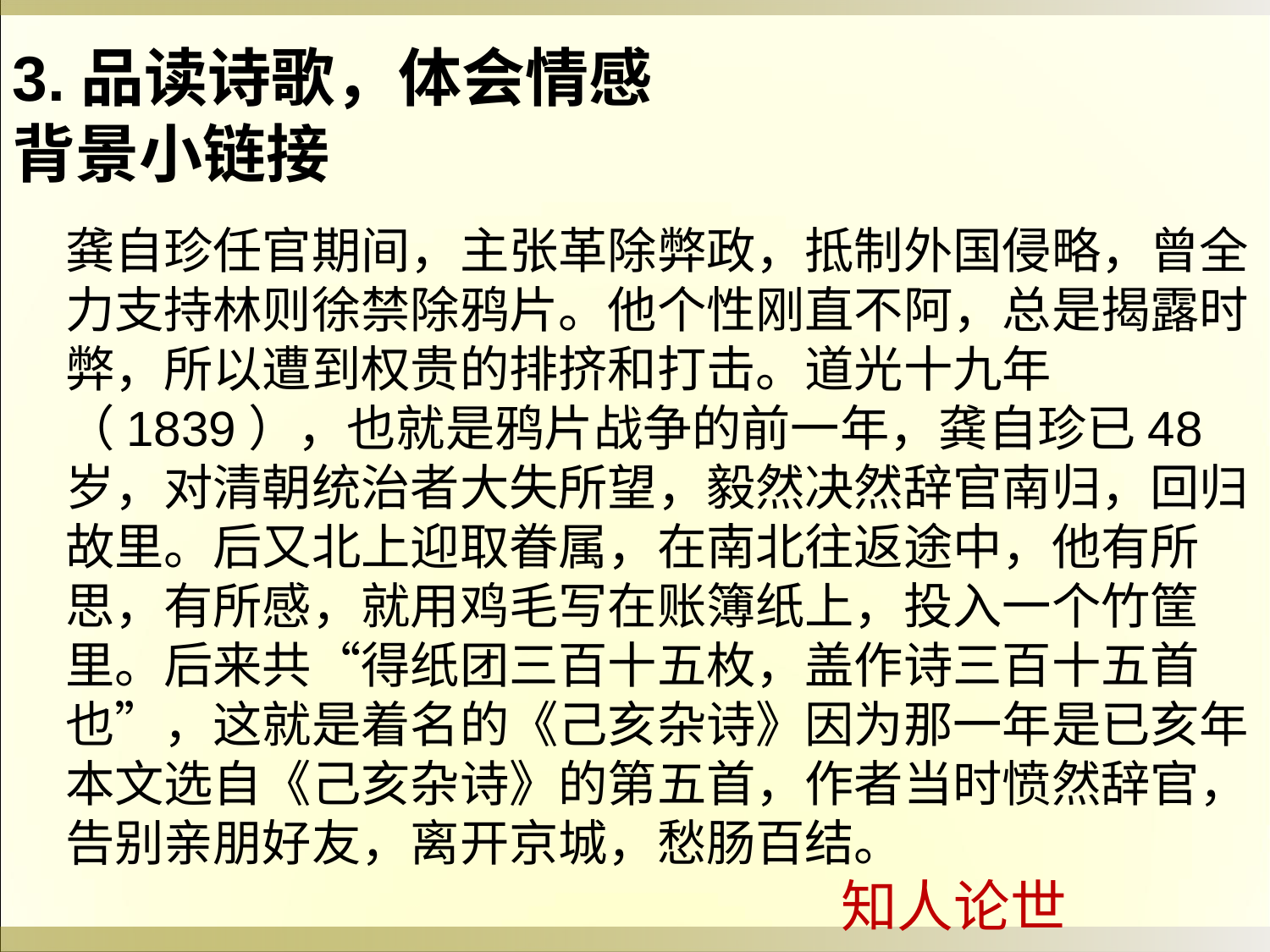

3.品读诗歌，体会情感
背景小链接
龚自珍任官期间，主张革除弊政，抵制外国侵略，曾全力支持林则徐禁除鸦片。他个性刚直不阿，总是揭露时弊，所以遭到权贵的排挤和打击。道光十九年（1839），也就是鸦片战争的前一年，龚自珍已48岁，对清朝统治者大失所望，毅然决然辞官南归，回归故里。后又北上迎取眷属，在南北往返途中，他有所思，有所感，就用鸡毛写在账簿纸上，投入一个竹筐里。后来共“得纸团三百十五枚，盖作诗三百十五首也”，这就是着名的《己亥杂诗》因为那一年是已亥年本文选自《己亥杂诗》的第五首，作者当时愤然辞官，告别亲朋好友，离开京城，愁肠百结。
                                                            知人论世